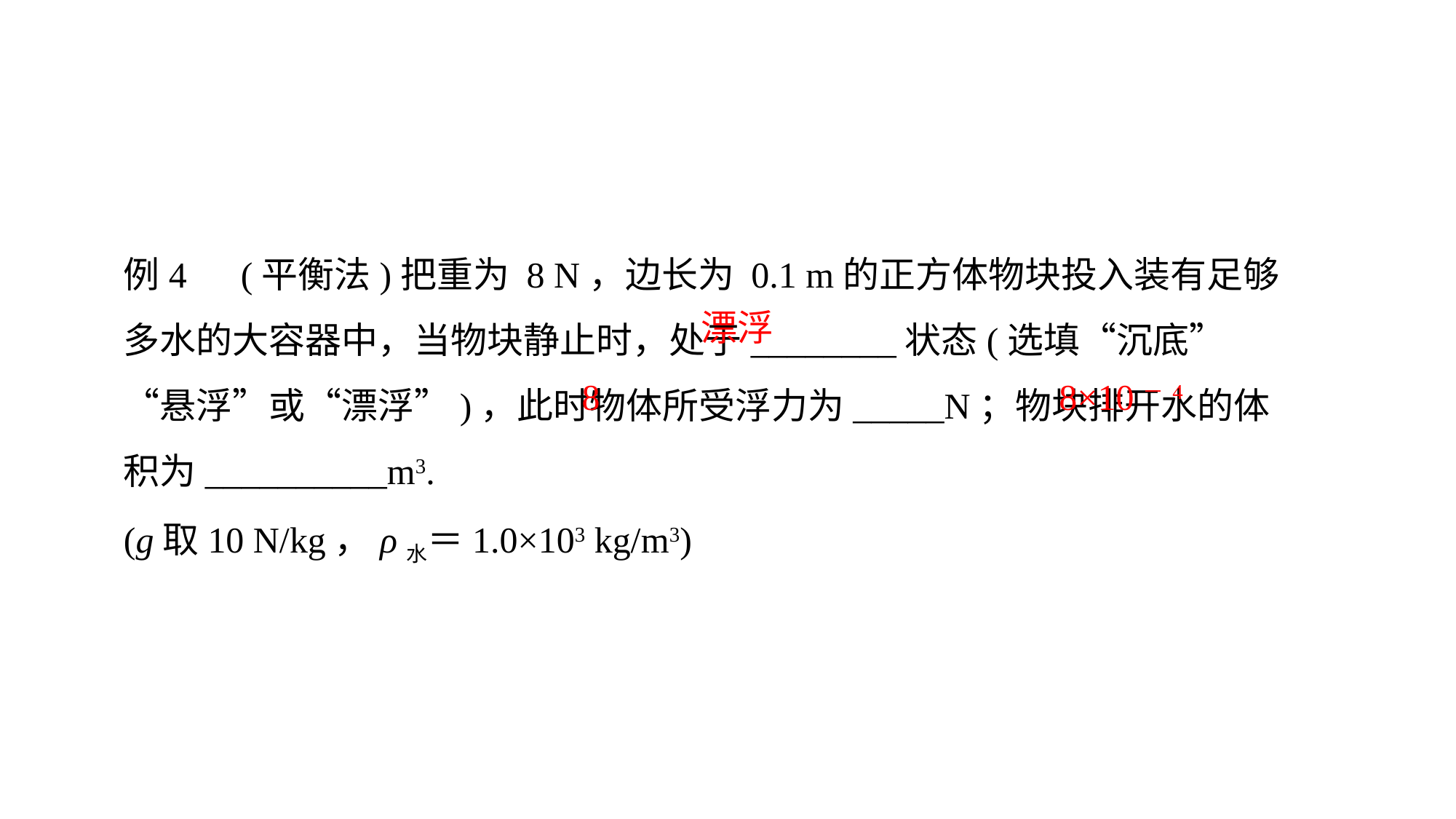

例4　(平衡法)把重为 8 N，边长为 0.1 m的正方体物块投入装有足够多水的大容器中，当物块静止时，处于________状态(选填“沉底”“悬浮”或“漂浮”)，此时物体所受浮力为_____N；物块排开水的体积为__________m3.
(g取10 N/kg，ρ水＝1.0×103 kg/m3)
漂浮
8
8×10－4